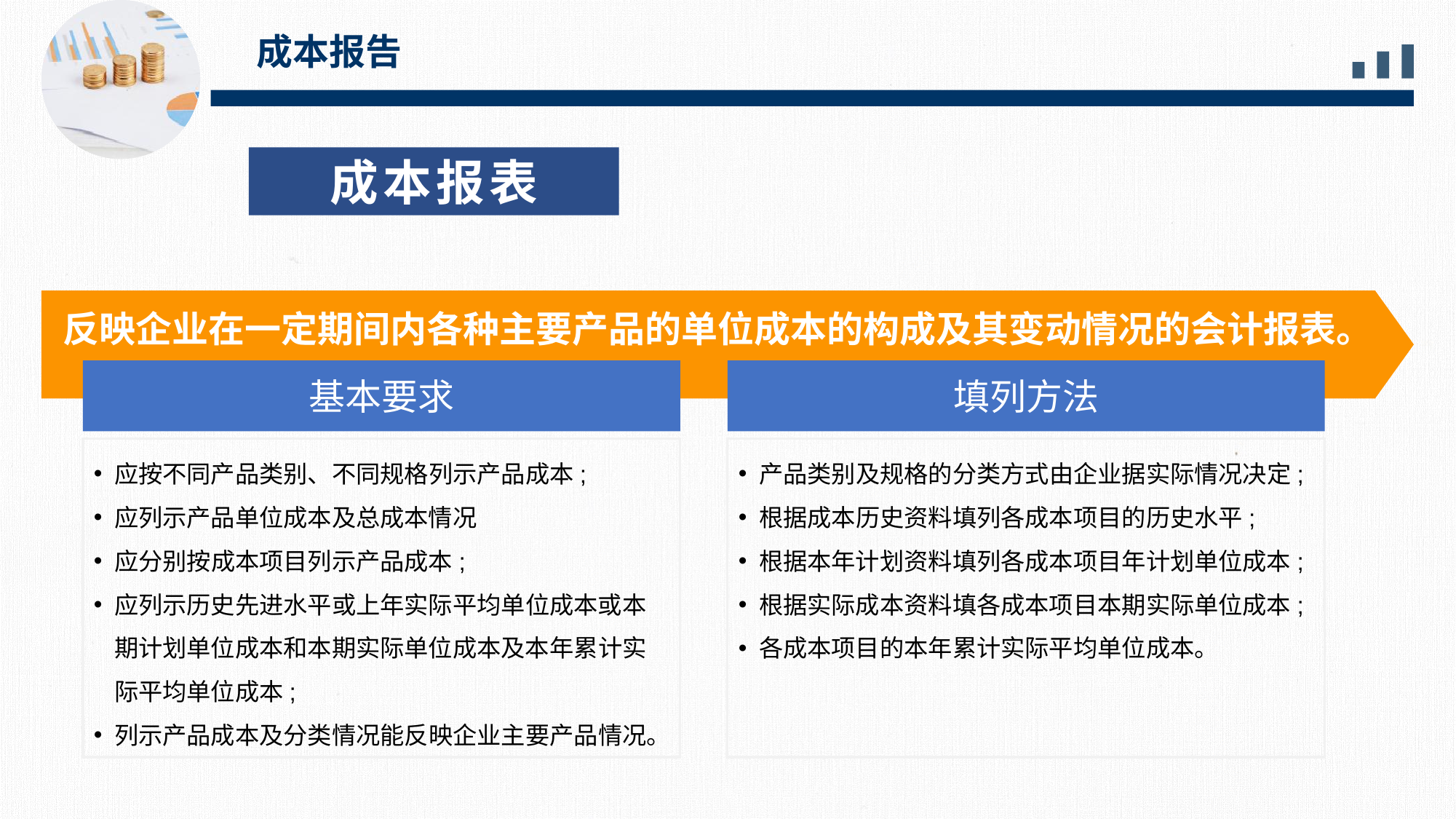

成本报告

成本报表
反映企业在一定期间内各种主要产品的单位成本的构成及其变动情况的会计报表。

基本要求
填列方法
应按不同产品类别、不同规格列示产品成本;
应列示产品单位成本及总成本情况
应分别按成本项目列示产品成本;
应列示历史先进水平或上年实际平均单位成本或本期计划单位成本和本期实际单位成本及本年累计实际平均单位成本;
列示产品成本及分类情况能反映企业主要产品情况。
产品类别及规格的分类方式由企业据实际情况决定;
根据成本历史资料填列各成本项目的历史水平;
根据本年计划资料填列各成本项目年计划单位成本;
根据实际成本资料填各成本项目本期实际单位成本;
各成本项目的本年累计实际平均单位成本。